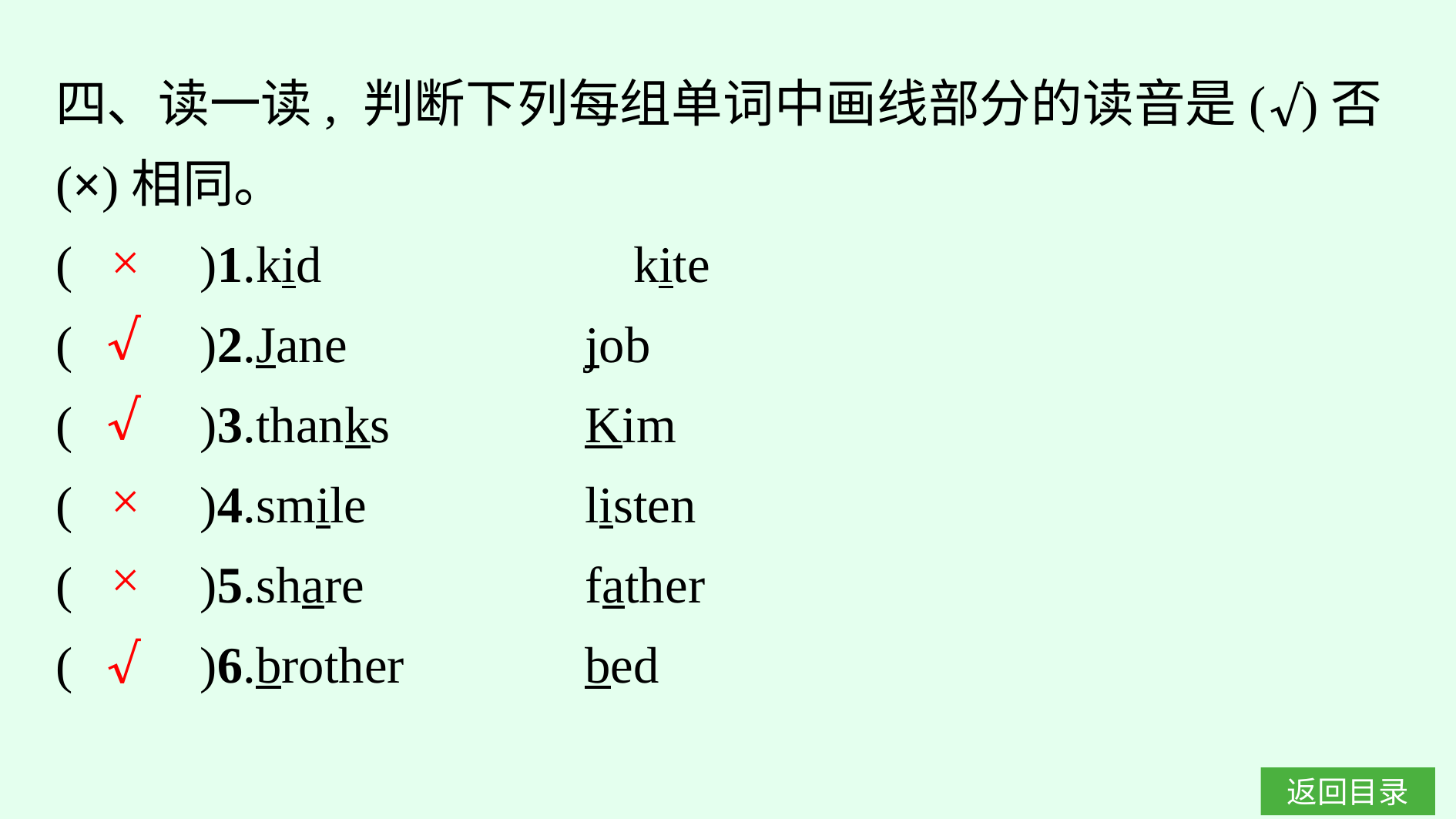

四、读一读, 判断下列每组单词中画线部分的读音是(√)否(×)相同。
(　　)1.kid　　　　　	kite
(　　)2.Jane　　　　	job
(　　)3.thanks		Kim
(　　)4.smile		listen
(　　)5.share		father
(　　)6.brother		bed
×
√
√
×
×
√